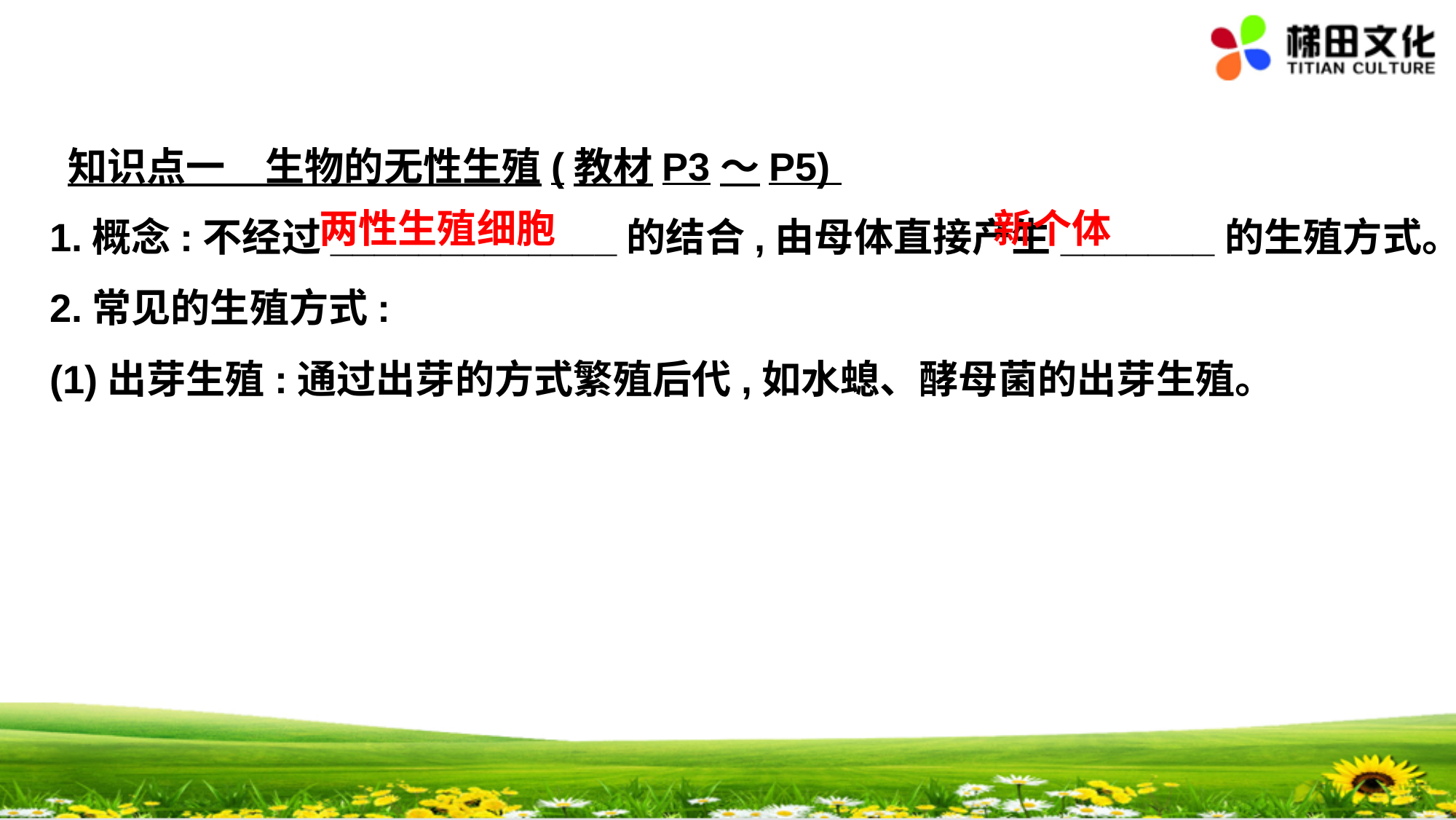

知识点一　生物的无性生殖(教材P3～P5)
1.概念:不经过_____________的结合,由母体直接产生_______的生殖方式。
2.常见的生殖方式:
(1)出芽生殖:通过出芽的方式繁殖后代,如水螅、酵母菌的出芽生殖。
两性生殖细胞
新个体